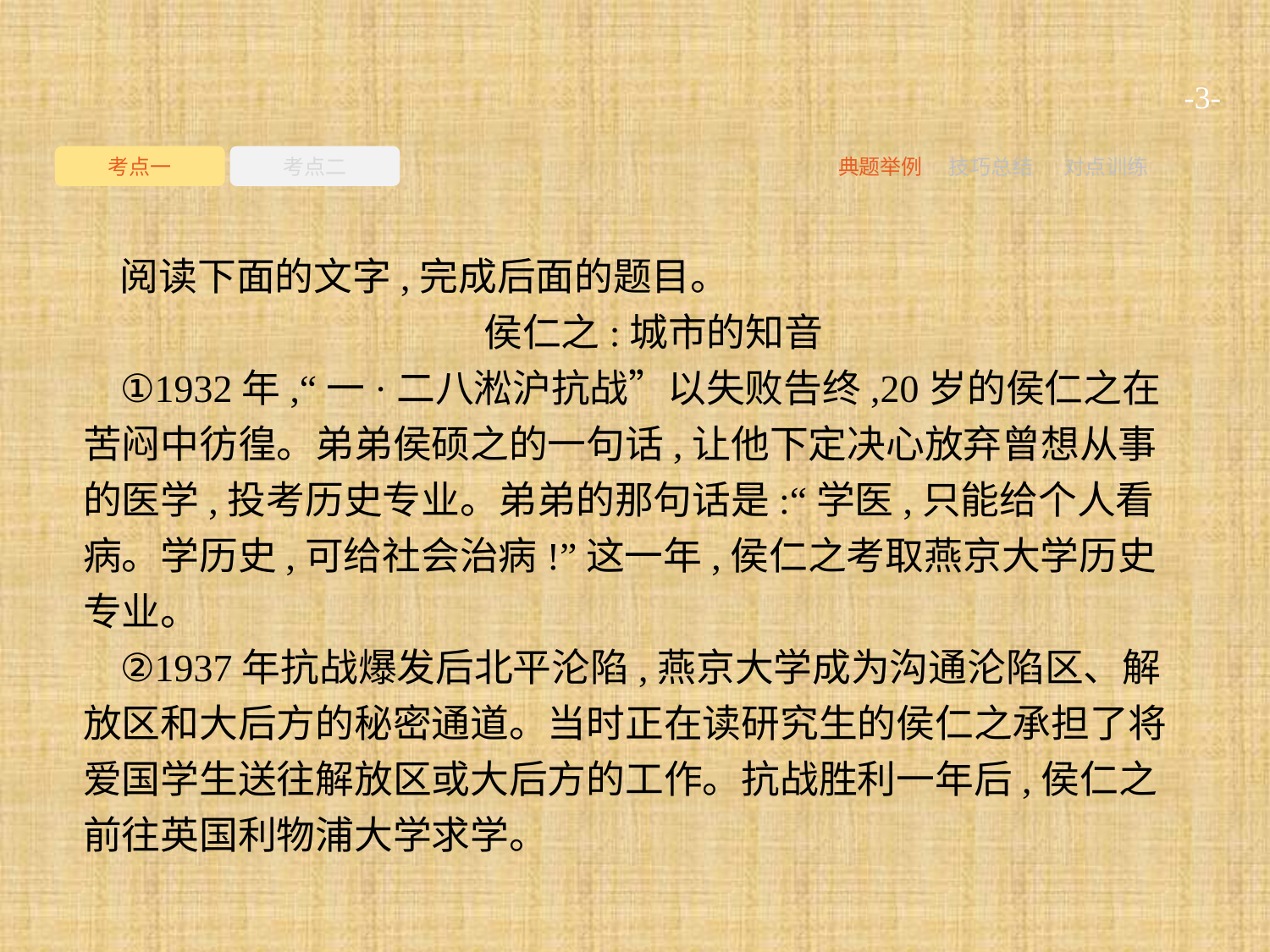

-3-
考点一
考点二
典题举例
技巧总结
对点训练
阅读下面的文字,完成后面的题目。
侯仁之:城市的知音
①1932年,“一·二八淞沪抗战”以失败告终,20岁的侯仁之在苦闷中彷徨。弟弟侯硕之的一句话,让他下定决心放弃曾想从事的医学,投考历史专业。弟弟的那句话是:“学医,只能给个人看病。学历史,可给社会治病!”这一年,侯仁之考取燕京大学历史专业。
②1937年抗战爆发后北平沦陷,燕京大学成为沟通沦陷区、解放区和大后方的秘密通道。当时正在读研究生的侯仁之承担了将爱国学生送往解放区或大后方的工作。抗战胜利一年后,侯仁之前往英国利物浦大学求学。